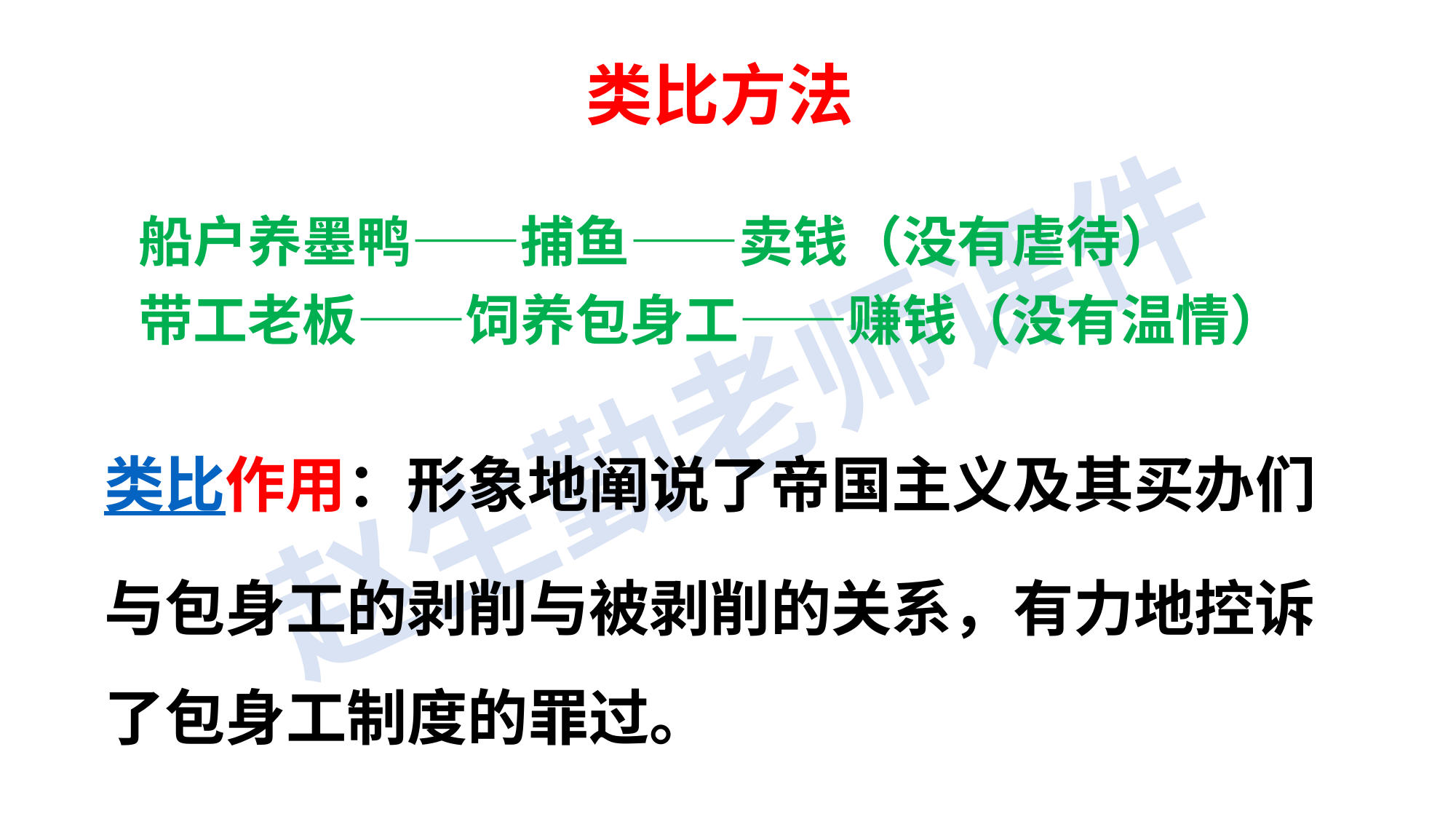

类比方法
船户养墨鸭——捕鱼——卖钱（没有虐待）
带工老板——饲养包身工——赚钱（没有温情）
类比作用：形象地阐说了帝国主义及其买办们与包身工的剥削与被剥削的关系，有力地控诉了包身工制度的罪过。